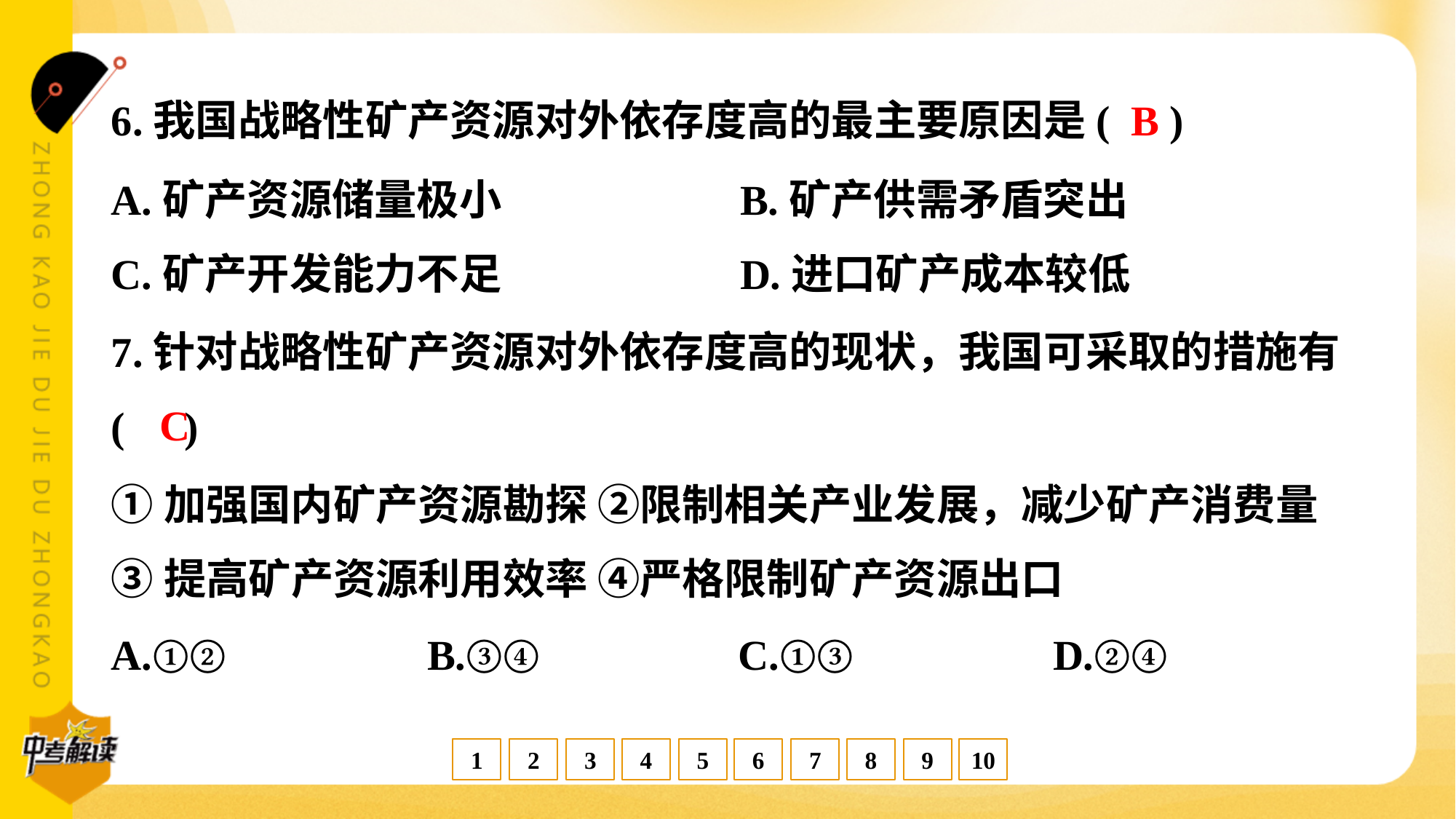

B
6.我国战略性矿产资源对外依存度高的最主要原因是(     )
A.矿产资源储量极小	B.矿产供需矛盾突出
C.矿产开发能力不足	D.进口矿产成本较低
7.针对战略性矿产资源对外依存度高的现状，我国可采取的措施有
(     )
C
①加强国内矿产资源勘探 ②限制相关产业发展，减少矿产消费量
③提高矿产资源利用效率 ④严格限制矿产资源出口
A.①②	B.③④	C.①③	D.②④